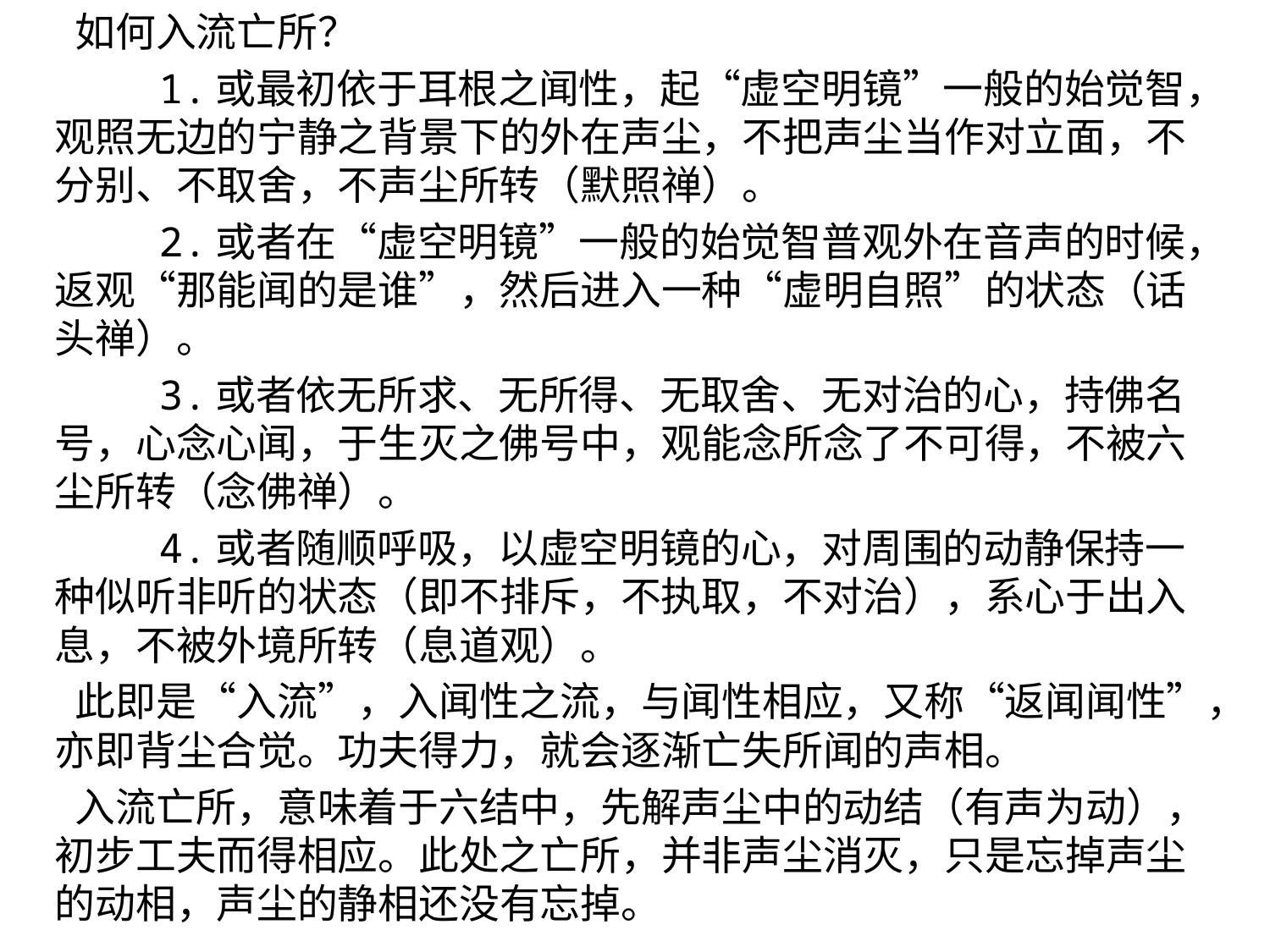

如何入流亡所？
      1.或最初依于耳根之闻性，起“虚空明镜”一般的始觉智，观照无边的宁静之背景下的外在声尘，不把声尘当作对立面，不分别、不取舍，不声尘所转（默照禅）。
      2.或者在“虚空明镜”一般的始觉智普观外在音声的时候，返观“那能闻的是谁”，然后进入一种“虚明自照”的状态（话头禅）。
      3.或者依无所求、无所得、无取舍、无对治的心，持佛名号，心念心闻，于生灭之佛号中，观能念所念了不可得，不被六尘所转（念佛禅）。
      4.或者随顺呼吸，以虚空明镜的心，对周围的动静保持一种似听非听的状态（即不排斥，不执取，不对治），系心于出入息，不被外境所转（息道观）。
      此即是“入流”，入闻性之流，与闻性相应，又称“返闻闻性”，亦即背尘合觉。功夫得力，就会逐渐亡失所闻的声相。
      入流亡所，意味着于六结中，先解声尘中的动结（有声为动），初步工夫而得相应。此处之亡所，并非声尘消灭，只是忘掉声尘的动相，声尘的静相还没有忘掉。